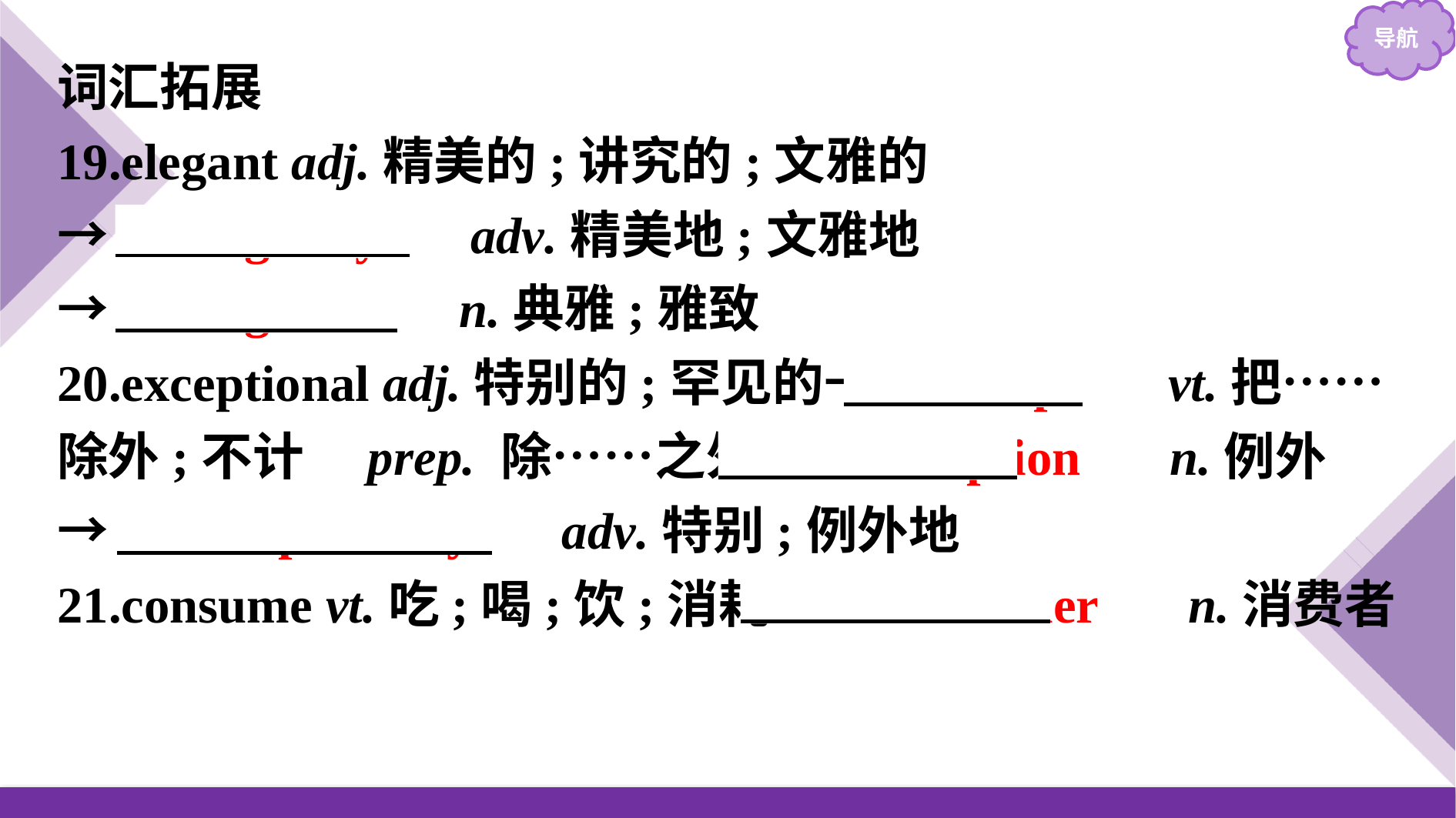

词汇拓展
19.elegant adj.精美的;讲究的;文雅的
→　elegantly　 adv.精美地;文雅地
→　elegance　 n.典雅;雅致
20.exceptional adj.特别的;罕见的→　except　 vt.把……除外;不计　prep. 除……之外→　exception　 n.例外
→　exceptionally　 adv.特别;例外地
21.consume vt.吃;喝;饮;消耗→　consumer　 n.消费者